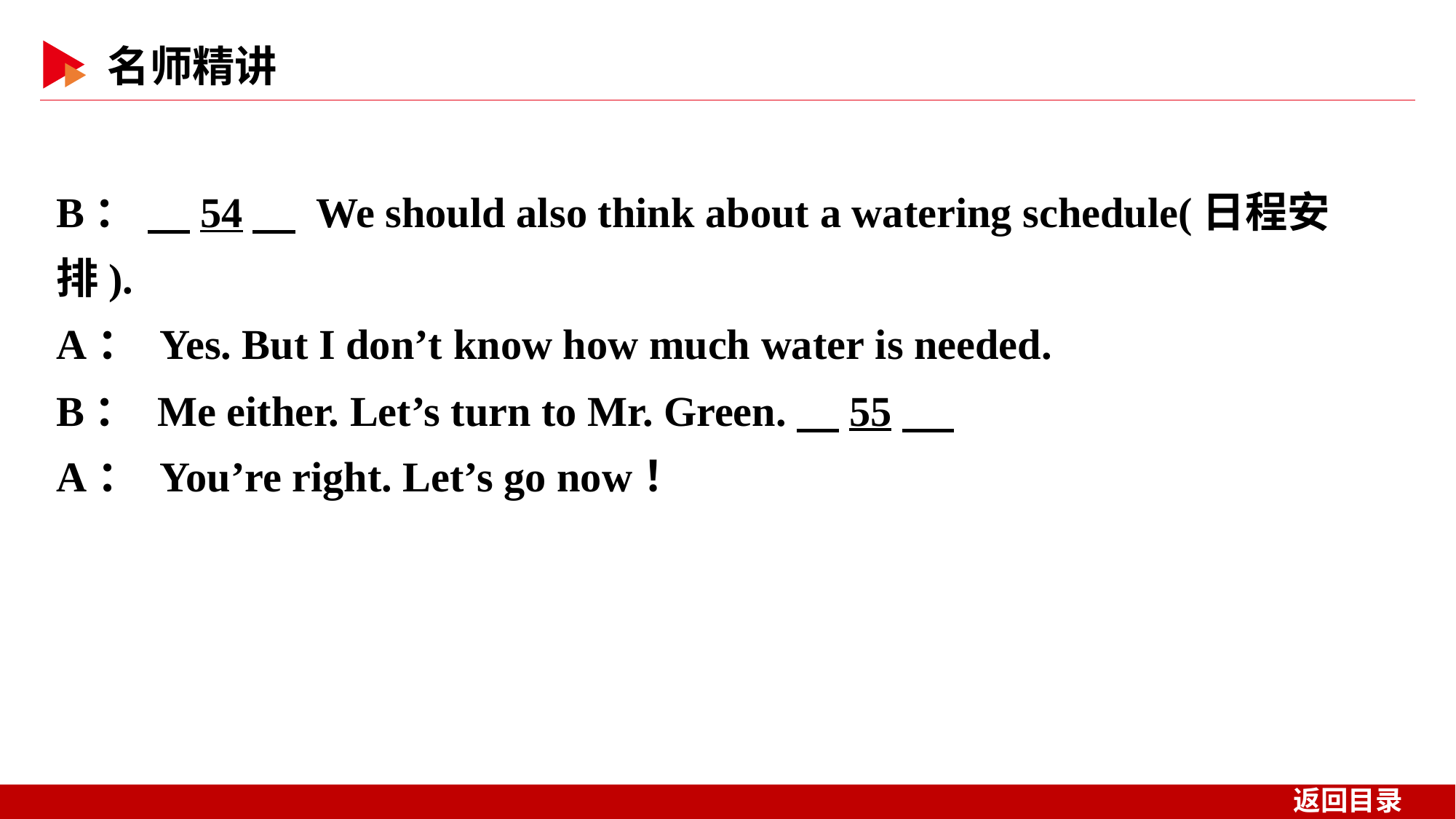

B： 　54　 We should also think about a watering schedule(日程安排).
A： Yes. But I don’t know how much water is needed.
B： Me either. Let’s turn to Mr. Green.　55
A： You’re right. Let’s go now！